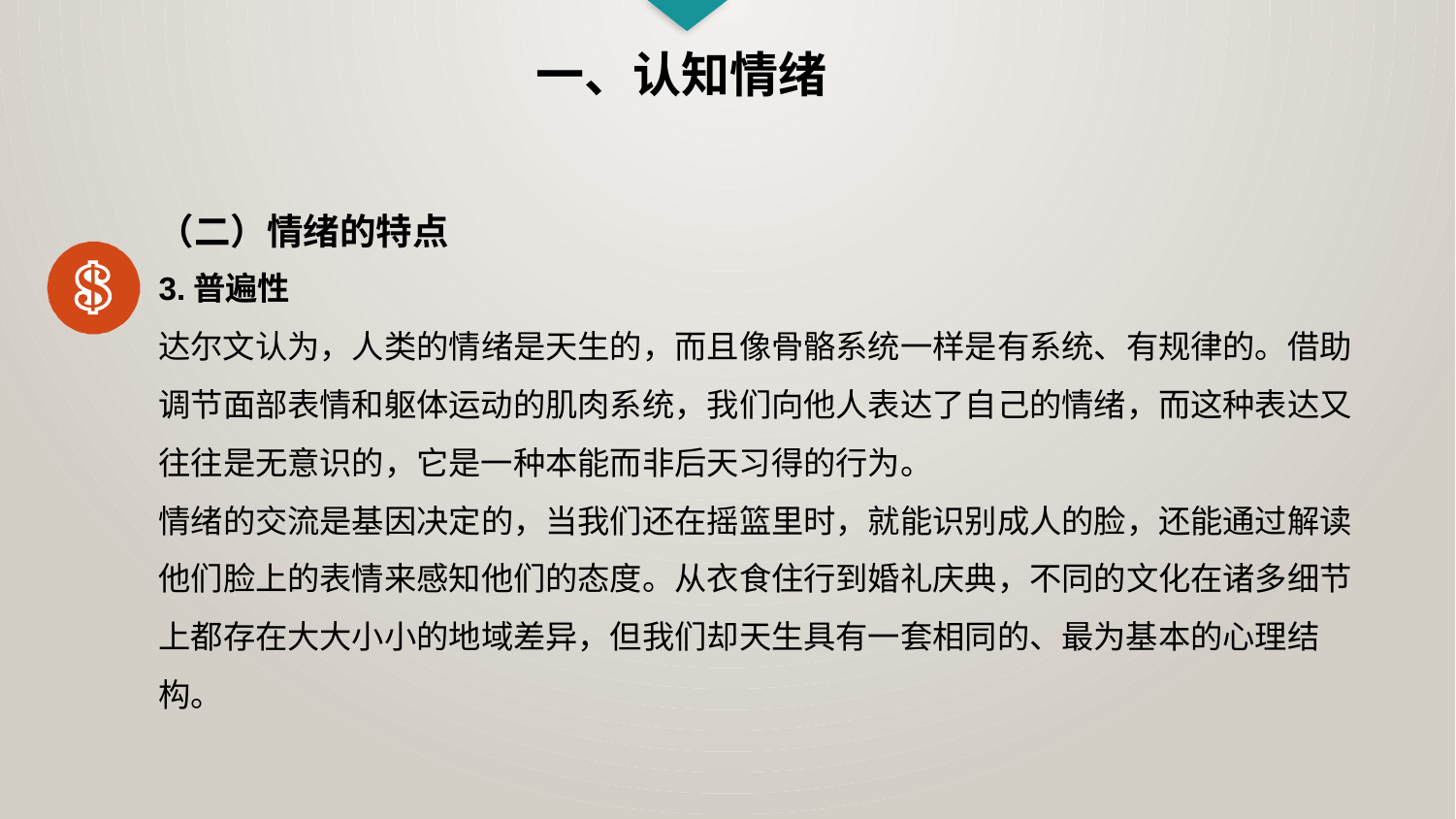

一、认知情绪
（二）情绪的特点

3.普遍性
达尔文认为，人类的情绪是天生的，而且像骨骼系统一样是有系统、有规律的。借助调节面部表情和躯体运动的肌肉系统，我们向他人表达了自己的情绪，而这种表达又往往是无意识的，它是一种本能而非后天习得的行为。
情绪的交流是基因决定的，当我们还在摇篮里时，就能识别成人的脸，还能通过解读他们脸上的表情来感知他们的态度。从衣食住行到婚礼庆典，不同的文化在诸多细节上都存在大大小小的地域差异，但我们却天生具有一套相同的、最为基本的心理结构。

48